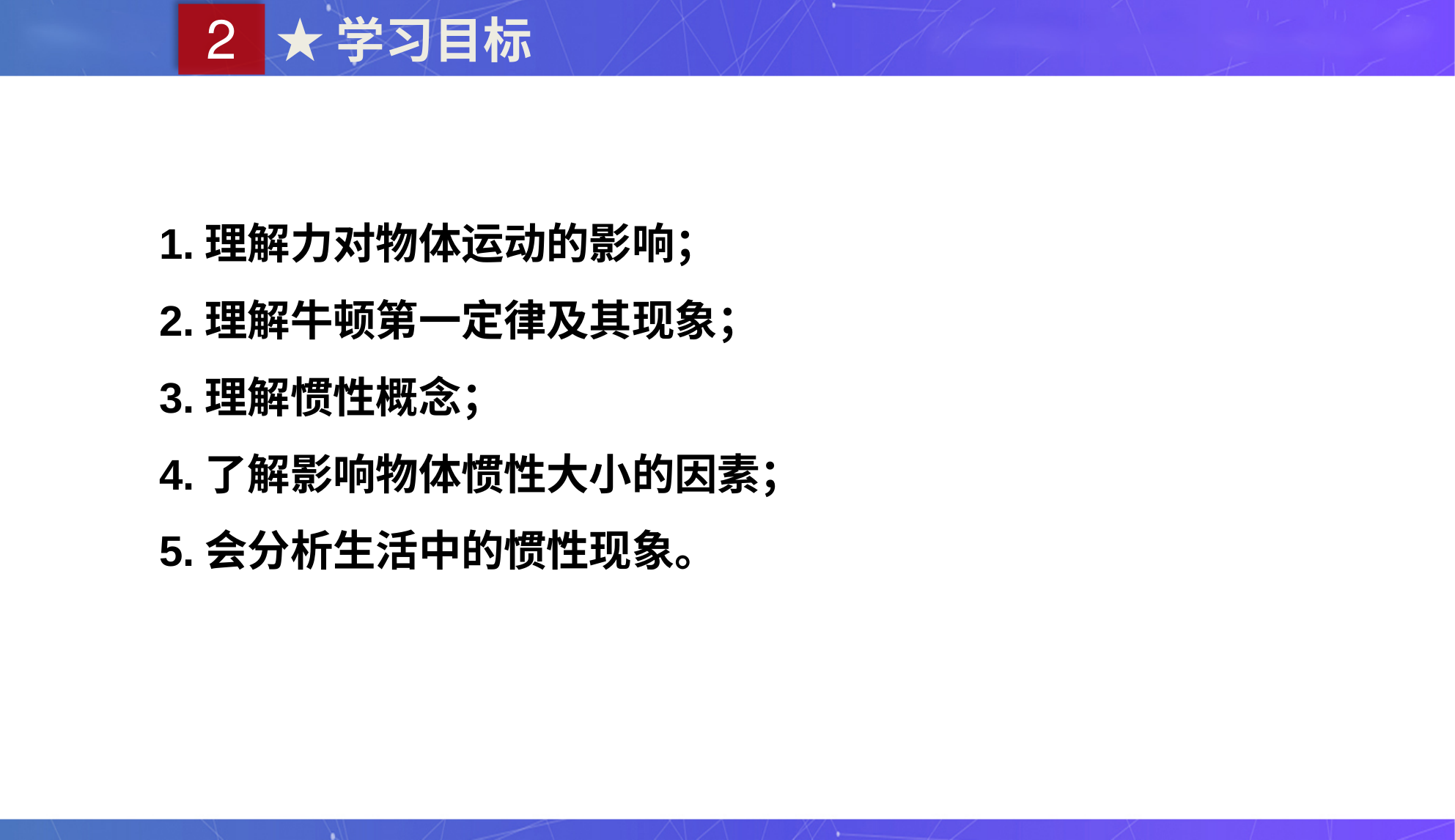

2
★学习目标
1.理解力对物体运动的影响；
2.理解牛顿第一定律及其现象；
3.理解惯性概念；
4.了解影响物体惯性大小的因素；
5.会分析生活中的惯性现象。